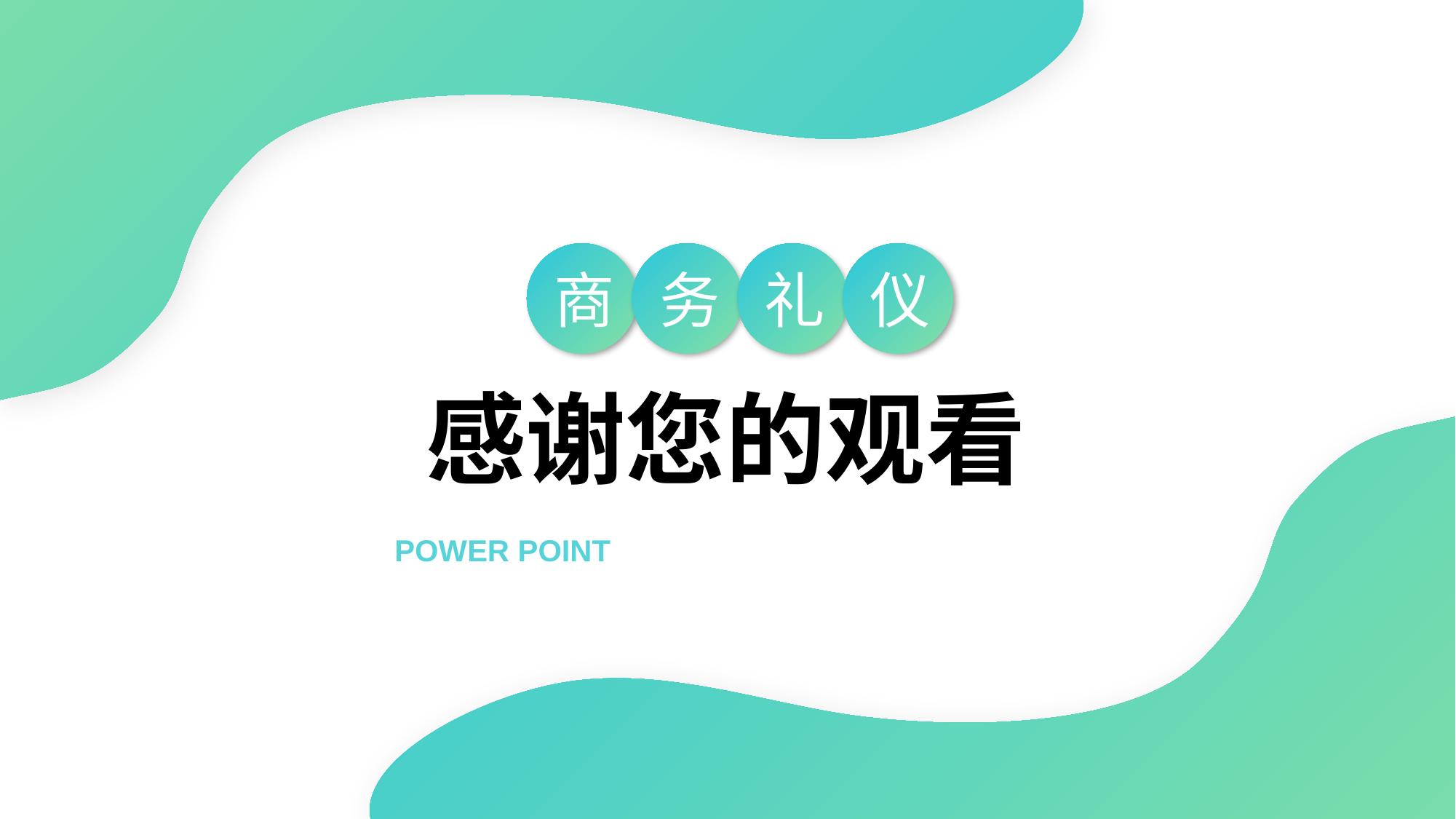

商
务
礼
仪
感谢您的观看

POWER POINT